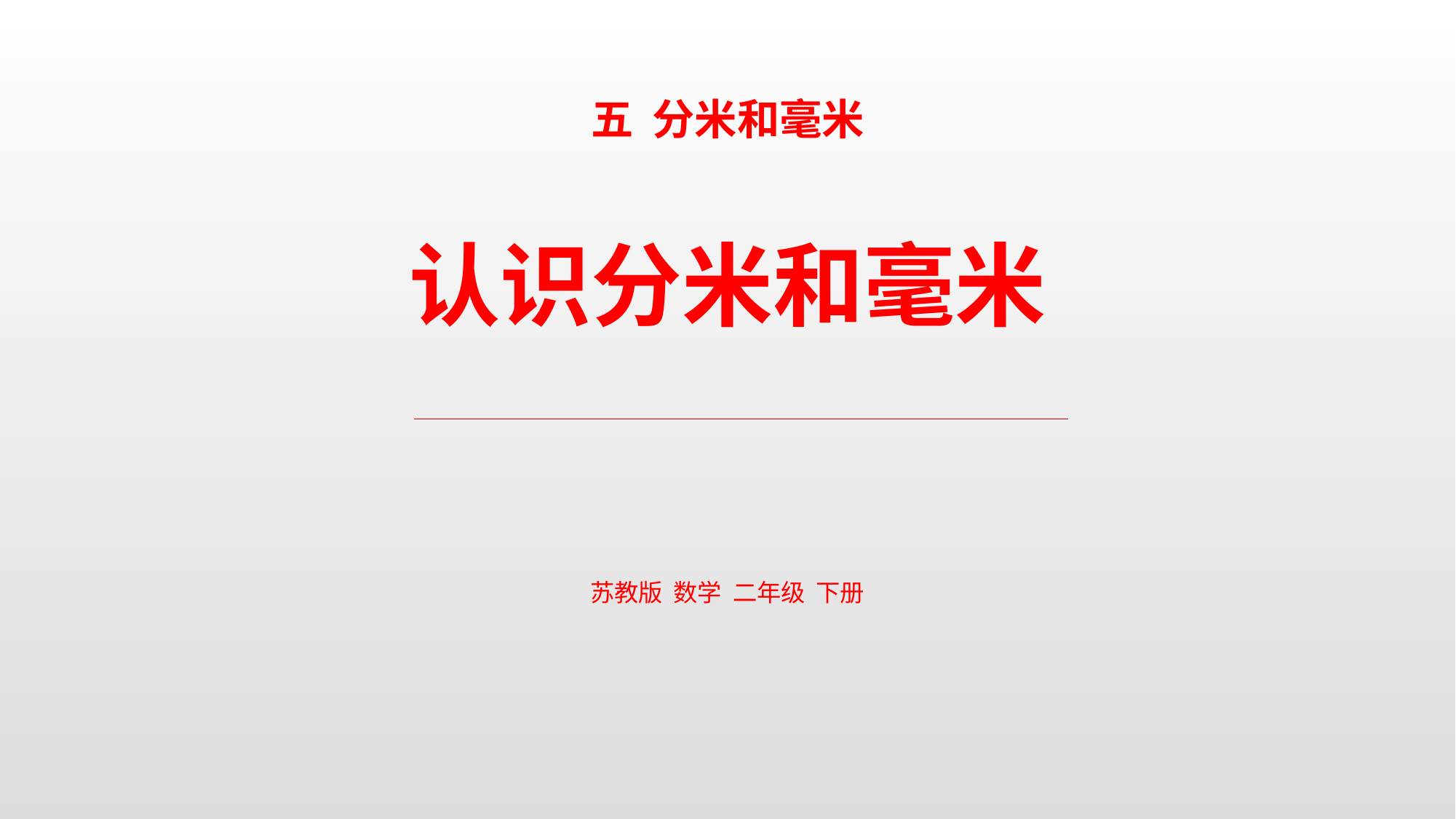

五  分米和毫米
认识分米和毫米
苏教版  数学  二年级  下册